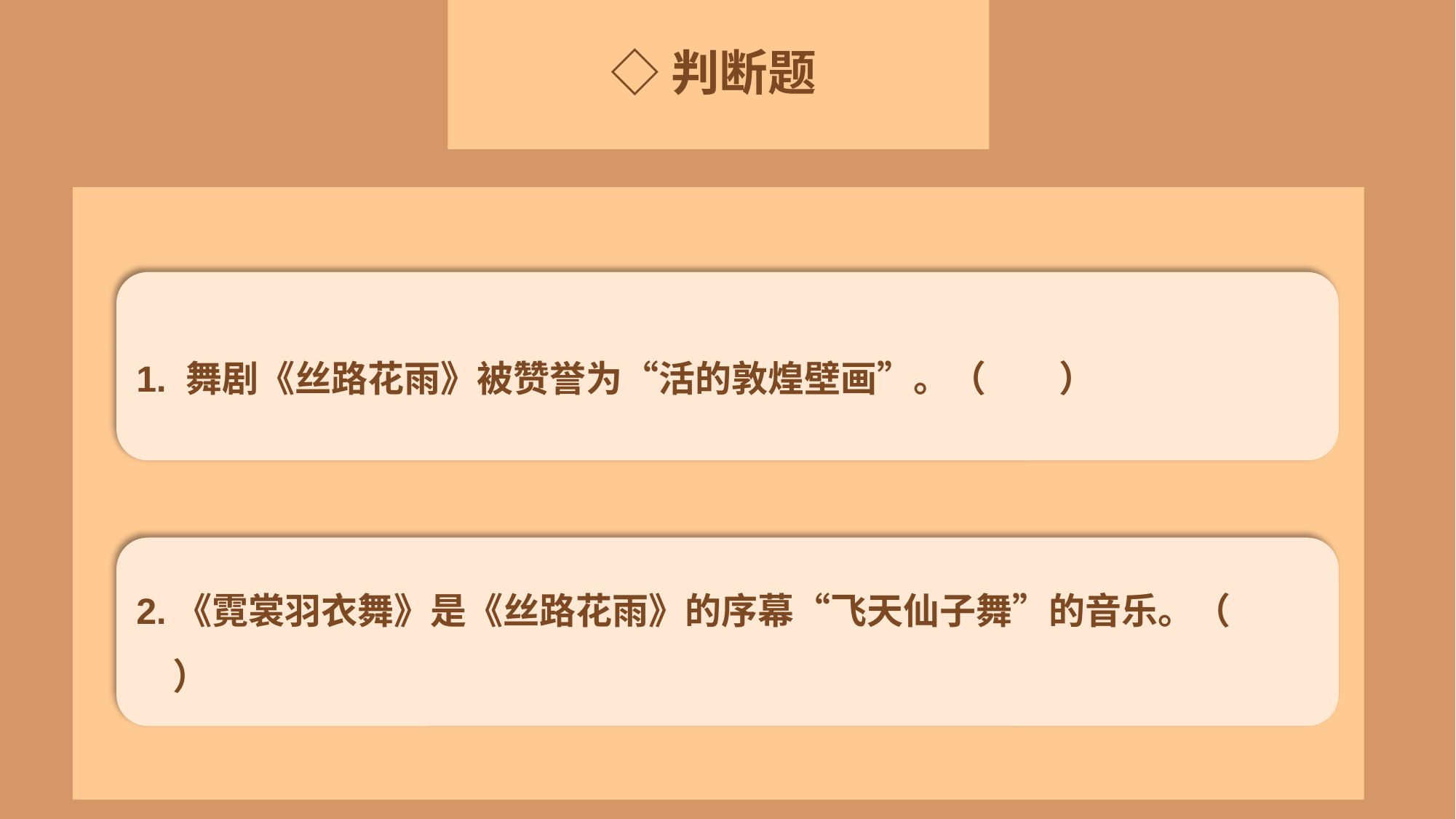

◇判断题

1. 舞剧《丝路花雨》被赞誉为“活的敦煌壁画”。（　　）
2.《霓裳羽衣舞》是《丝路花雨》的序幕“飞天仙子舞”的音乐。（　　）